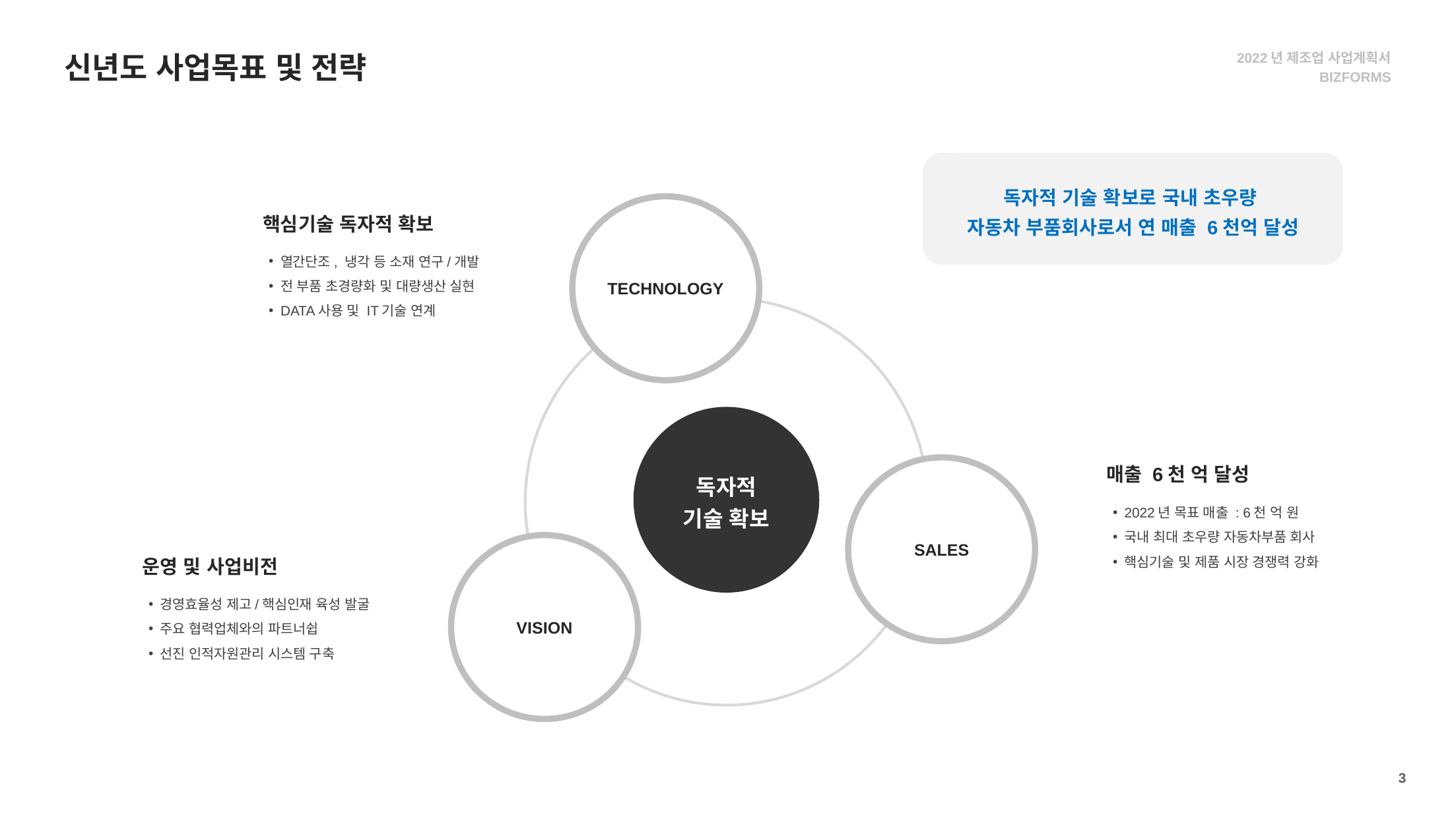

2022년 제조업 사업계획서
BIZFORMS
신년도 사업목표 및 전략
독자적 기술 확보로 국내 초우량
자동차 부품회사로서 연 매출 6천억 달성
TECHNOLOGY

독자적
기술 확보
SALES
VISION
핵심기술 독자적 확보
열간단조, 냉각 등 소재 연구/개발
전 부품 초경량화 및 대량생산 실현
DATA사용 및 IT기술 연계
매출 6천 억 달성
2022년 목표 매출 : 6천 억 원
국내 최대 초우량 자동차부품 회사
핵심기술 및 제품 시장 경쟁력 강화
운영 및 사업비전
경영효율성 제고/핵심인재 육성 발굴
주요 협력업체와의 파트너쉽
선진 인적자원관리 시스템 구축
3